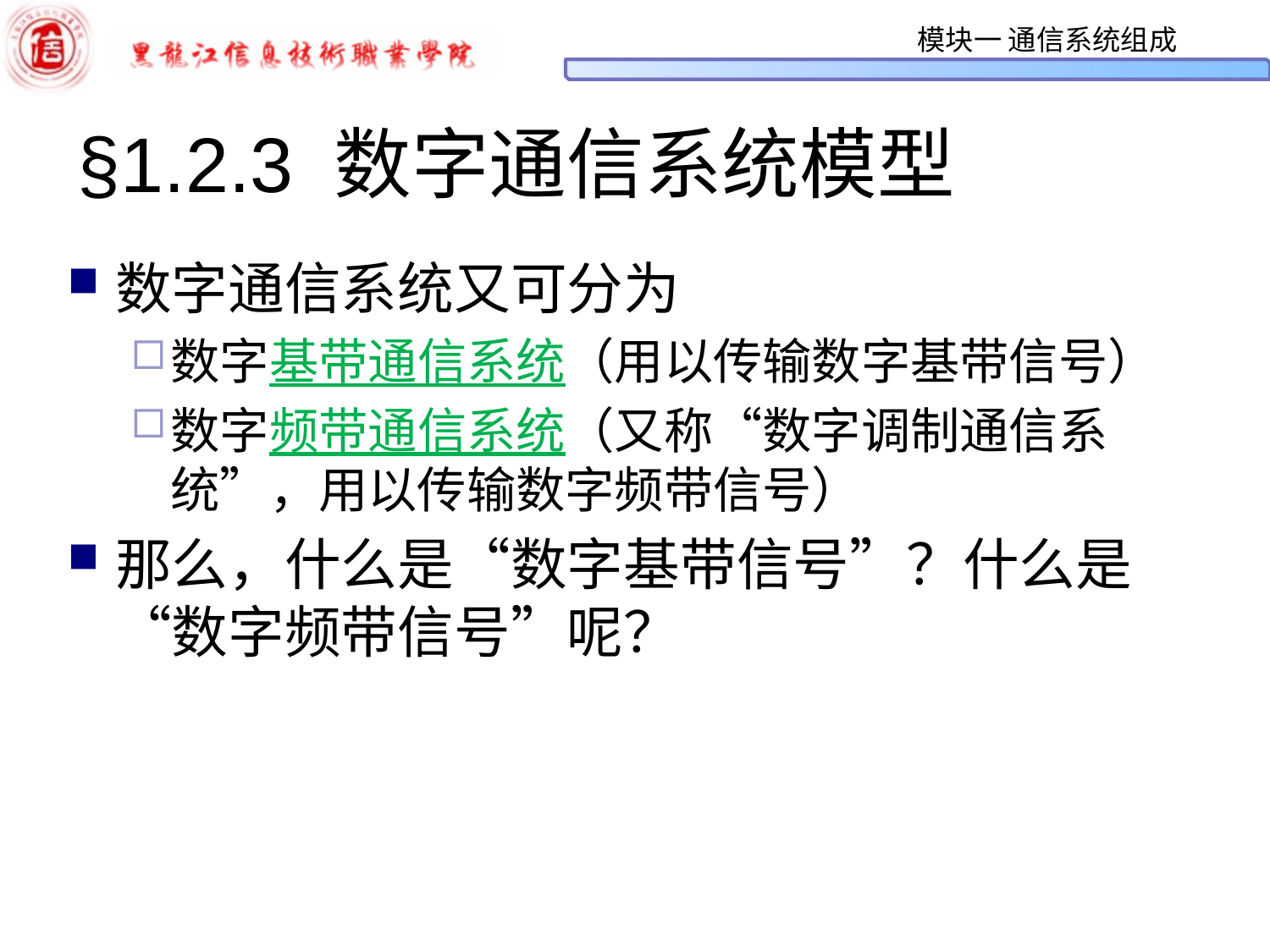

# §1.2.3 数字通信系统模型
数字通信系统又可分为
数字基带通信系统（用以传输数字基带信号）
数字频带通信系统（又称“数字调制通信系统”，用以传输数字频带信号）
那么，什么是“数字基带信号”？什么是“数字频带信号”呢？